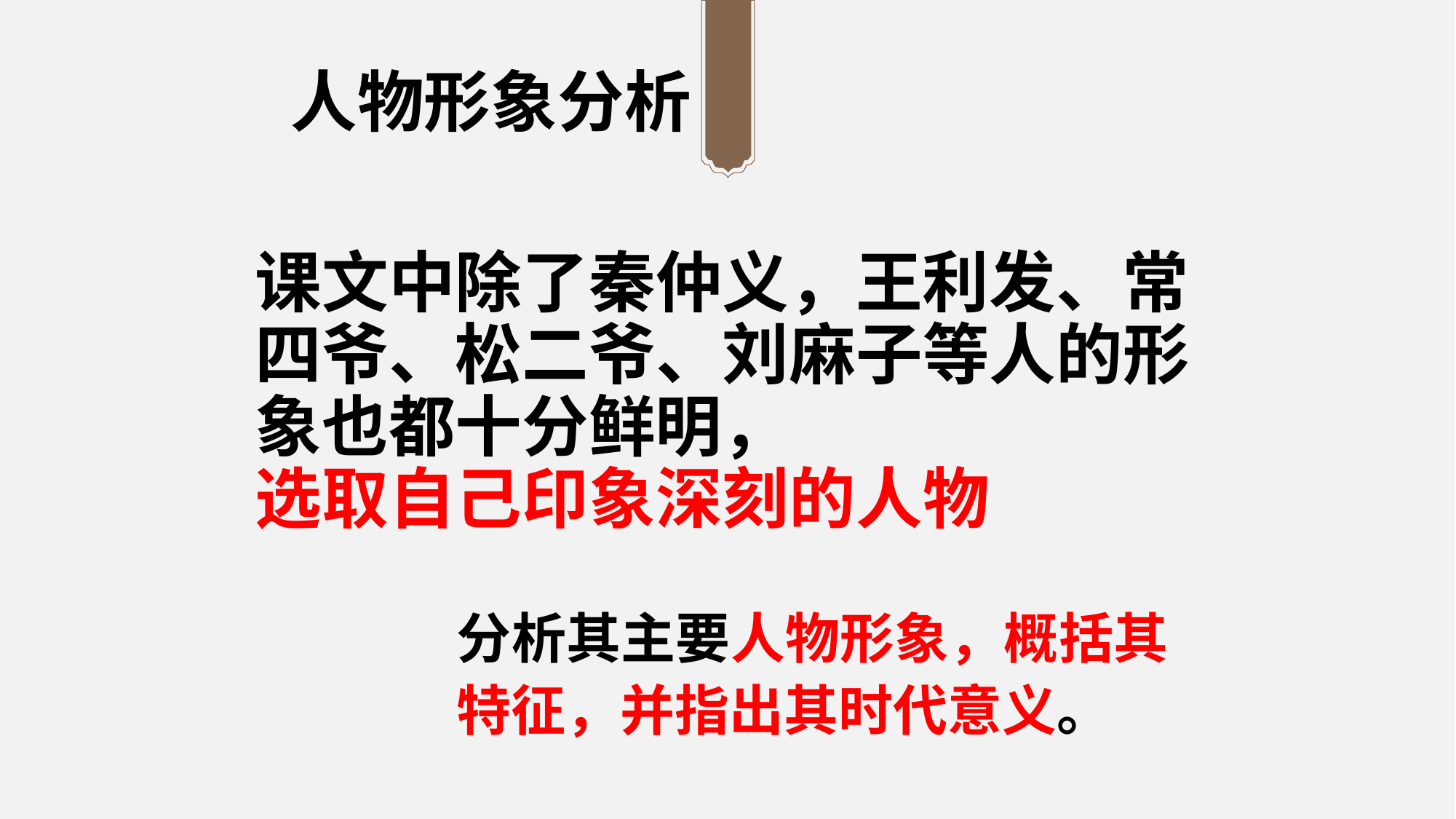

人物形象分析
# 课文中除了秦仲义，王利发、常四爷、松二爷、刘麻子等人的形象也都十分鲜明， 选取自己印象深刻的人物
分析其主要人物形象，概括其特征，并指出其时代意义。